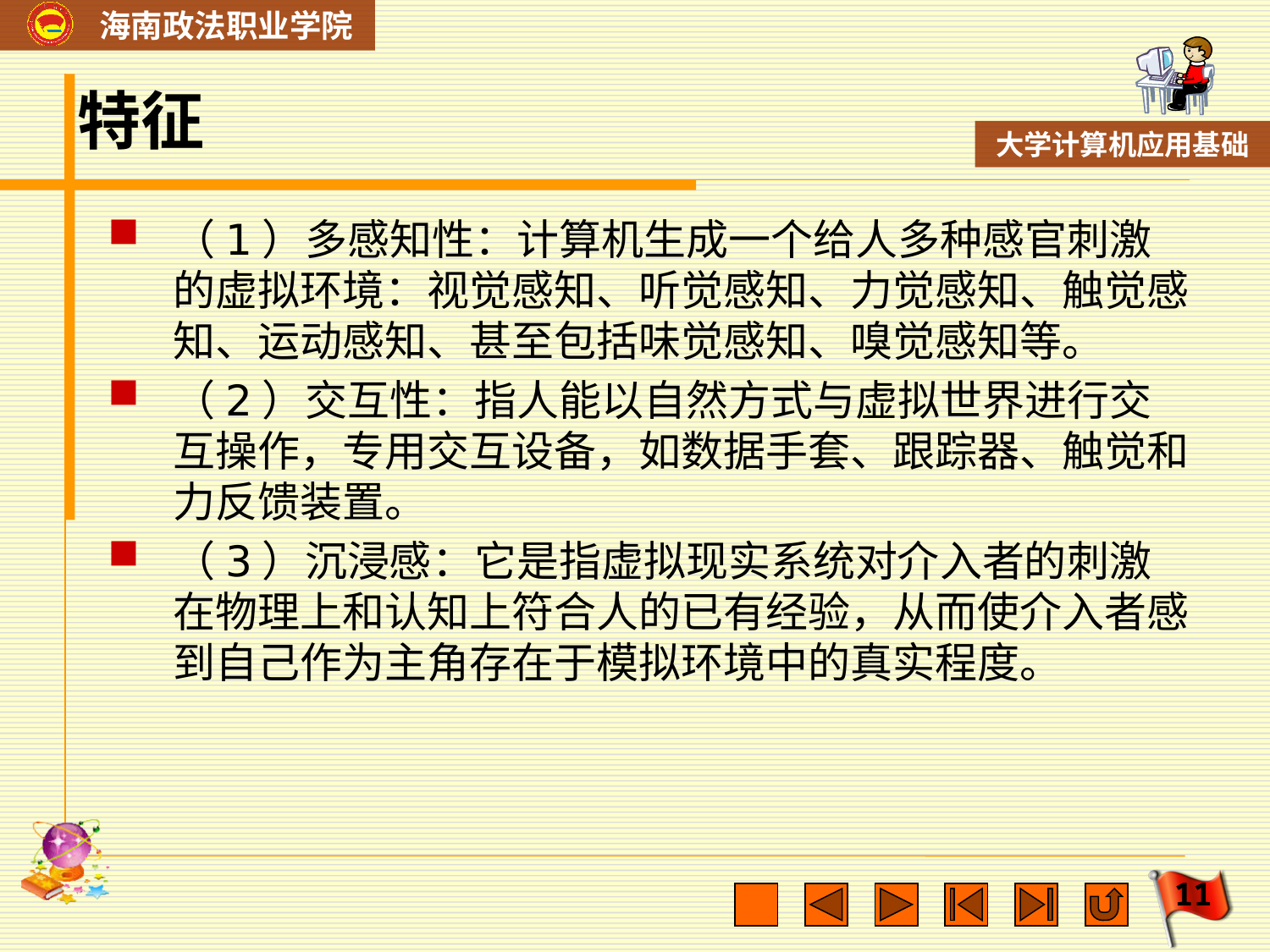

# 特征
（1）多感知性：计算机生成一个给人多种感官刺激的虚拟环境：视觉感知、听觉感知、力觉感知、触觉感知、运动感知、甚至包括味觉感知、嗅觉感知等。
（2）交互性：指人能以自然方式与虚拟世界进行交互操作，专用交互设备，如数据手套、跟踪器、触觉和力反馈装置。
（3）沉浸感：它是指虚拟现实系统对介入者的刺激在物理上和认知上符合人的已有经验，从而使介入者感到自己作为主角存在于模拟环境中的真实程度。

11